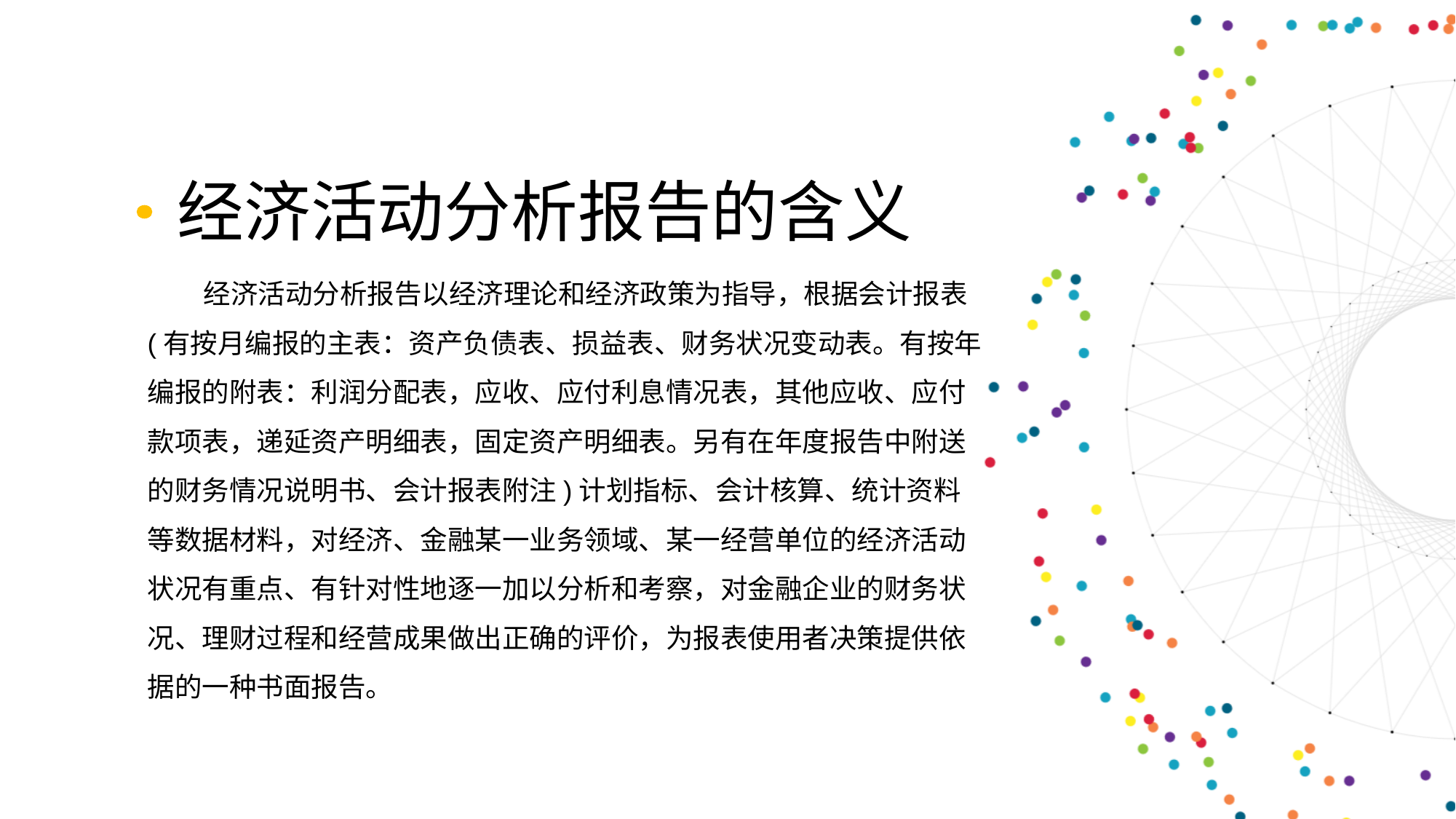

经济活动分析报告的含义

        经济活动分析报告以经济理论和经济政策为指导，根据会计报表(有按月编报的主表：资产负债表、损益表、财务状况变动表。有按年编报的附表：利润分配表，应收、应付利息情况表，其他应收、应付款项表，递延资产明细表，固定资产明细表。另有在年度报告中附送的财务情况说明书、会计报表附注)计划指标、会计核算、统计资料等数据材料，对经济、金融某一业务领域、某一经营单位的经济活动状况有重点、有针对性地逐一加以分析和考察，对金融企业的财务状况、理财过程和经营成果做出正确的评价，为报表使用者决策提供依据的一种书面报告。